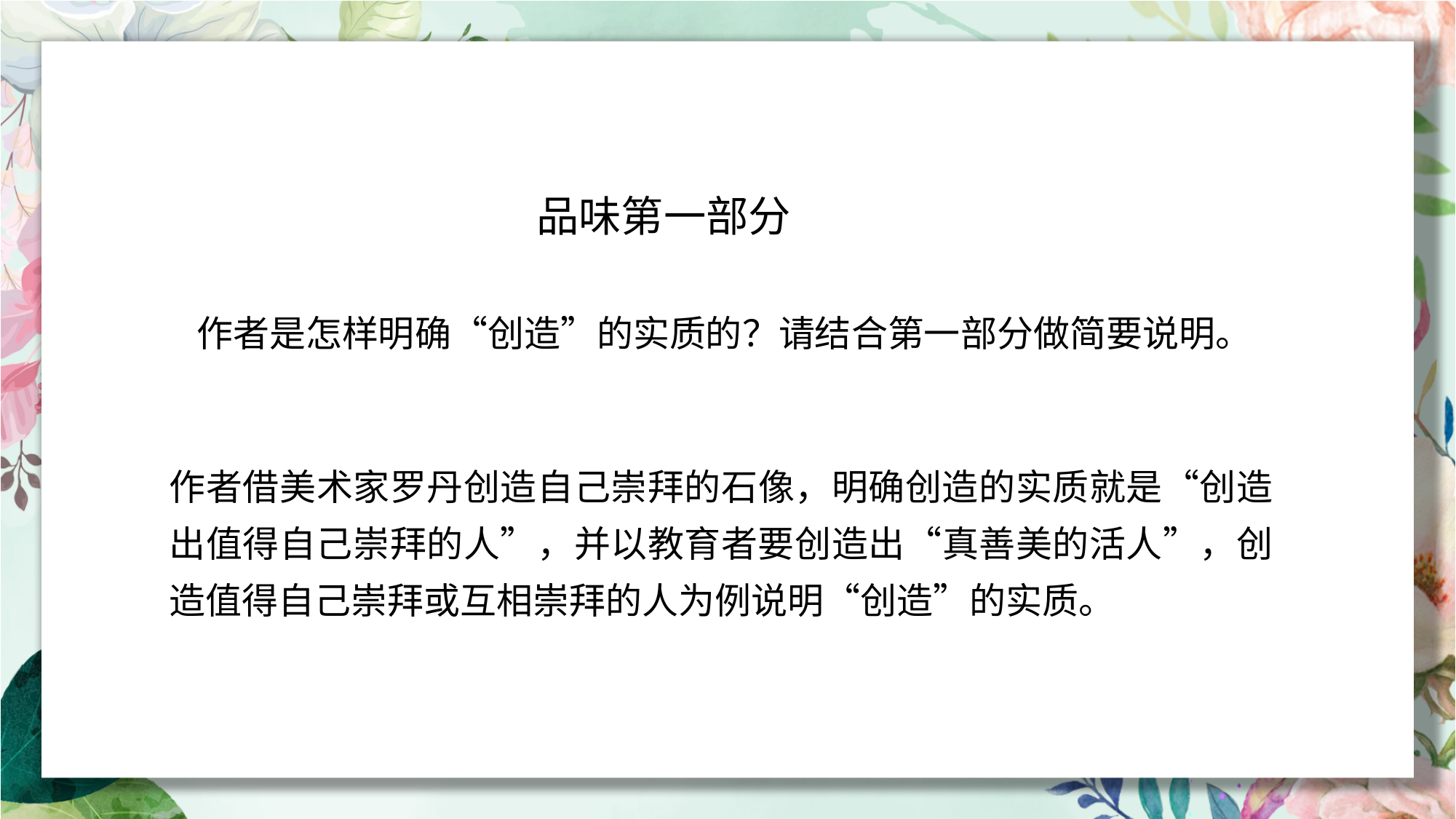

品味第一部分
作者是怎样明确“创造”的实质的？请结合第一部分做简要说明。
作者借美术家罗丹创造自己崇拜的石像，明确创造的实质就是“创造出值得自己崇拜的人”，并以教育者要创造出“真善美的活人”，创造值得自己崇拜或互相崇拜的人为例说明“创造”的实质。